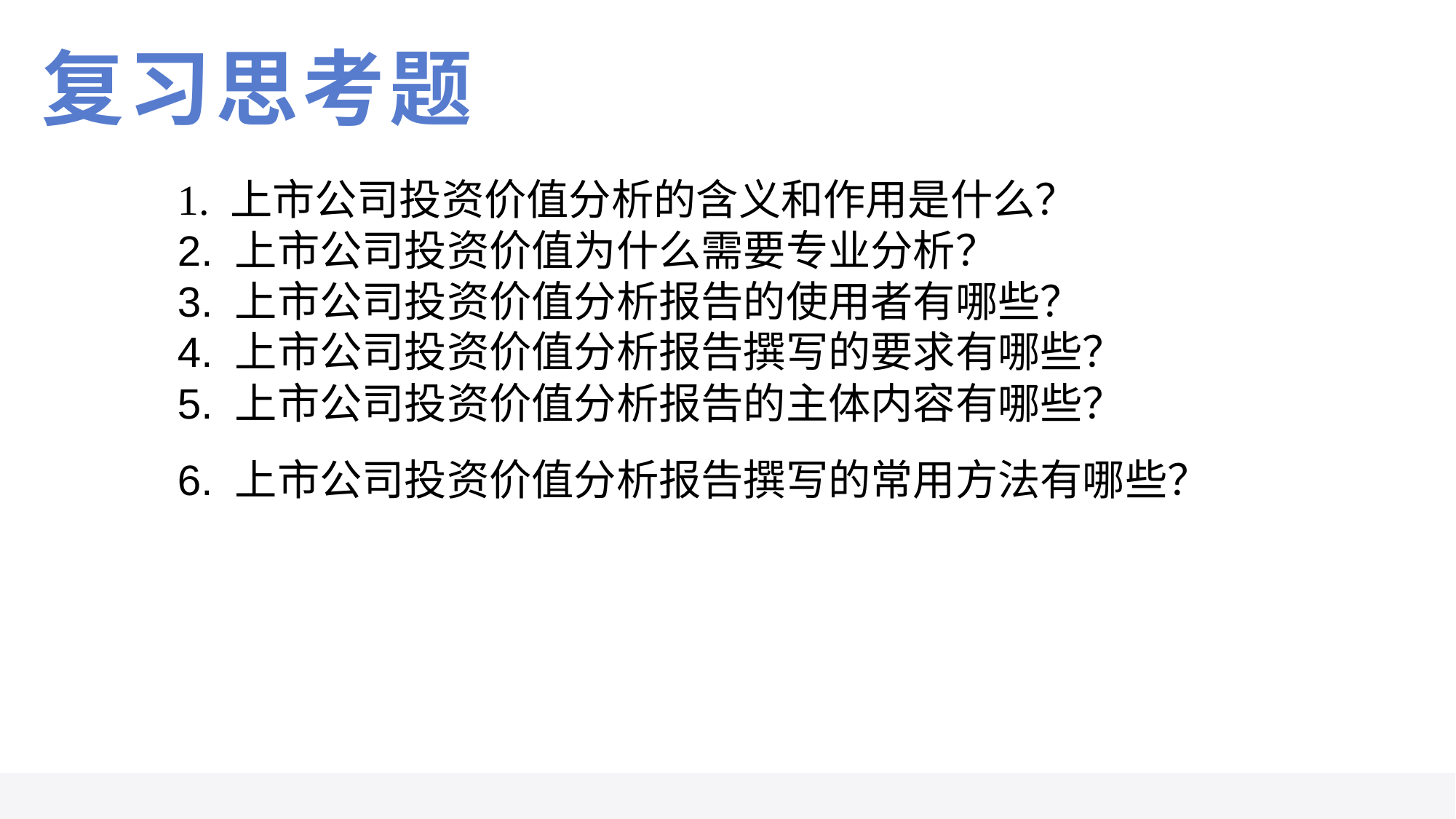

# 复习思考题
1. 上市公司投资价值分析的含义和作用是什么？2. 上市公司投资价值为什么需要专业分析？3. 上市公司投资价值分析报告的使用者有哪些？4. 上市公司投资价值分析报告撰写的要求有哪些？5. 上市公司投资价值分析报告的主体内容有哪些？6. 上市公司投资价值分析报告撰写的常用方法有哪些？
25